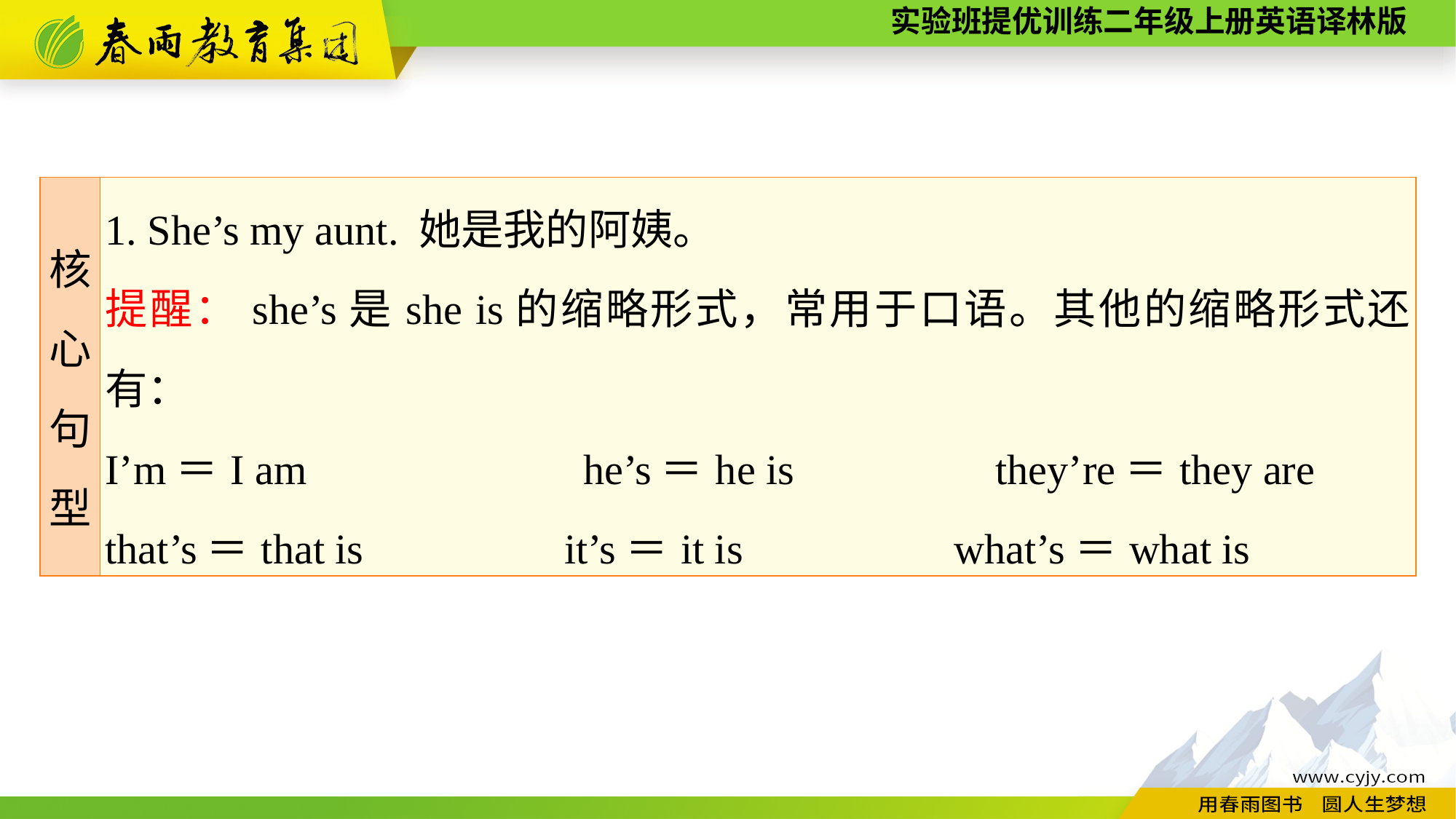

| 核 心 句 型 | 1. She’s my aunt. 她是我的阿姨。 提醒：she’s是she is的缩略形式，常用于口语。其他的缩略形式还有： I’m＝I am　　　　　　he’s＝he is　　　　 they’re＝they are that’s＝that is it’s＝it is what’s＝what is |
| --- | --- |